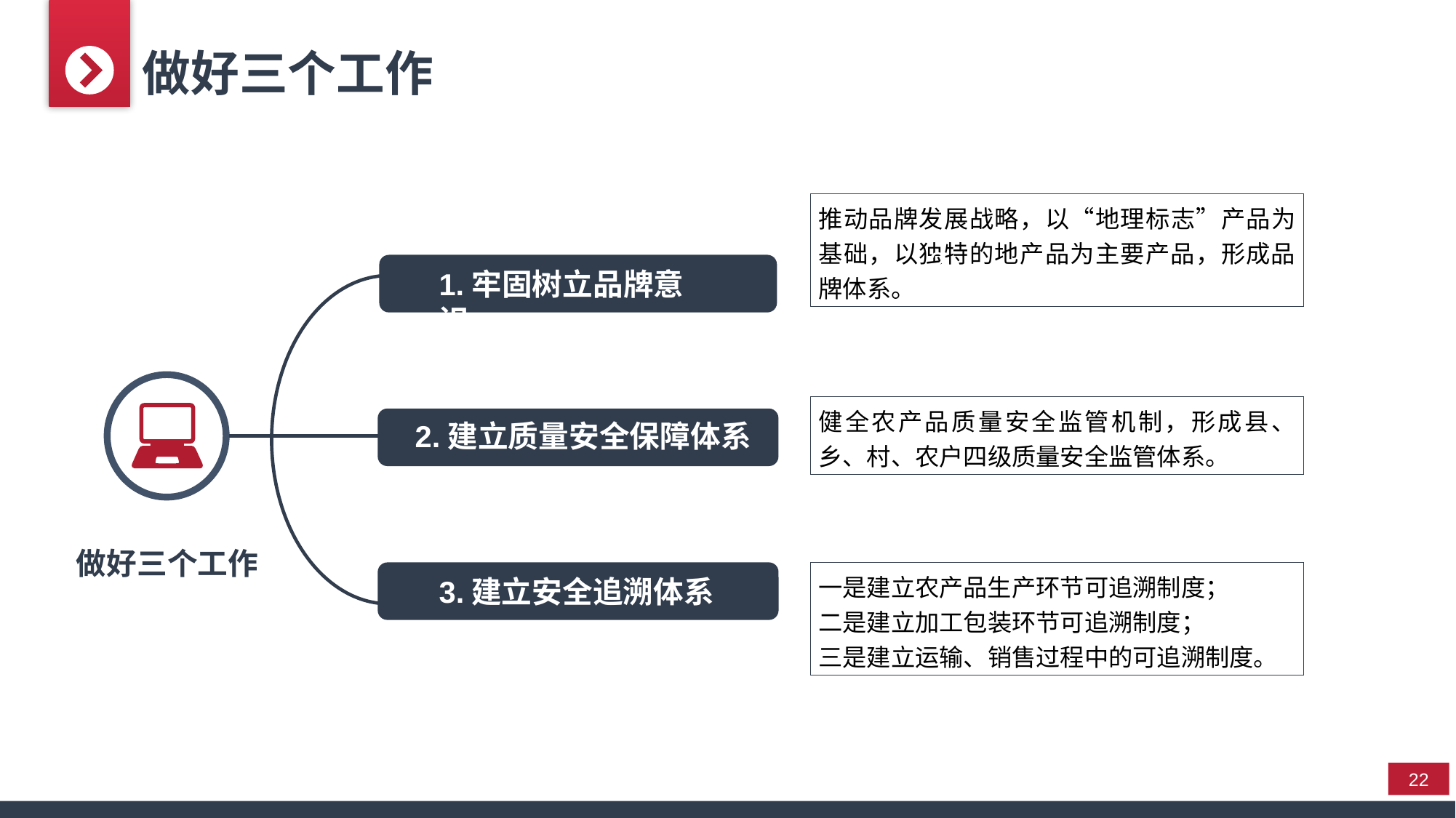

做好三个工作

推动品牌发展战略，以“地理标志”产品为基础，以独特的地产品为主要产品，形成品牌体系。
2

1.牢固树立品牌意识

2.建立质量安全保障体系

3.建立安全追溯体系
健全农产品质量安全监管机制，形成县、乡、村、农户四级质量安全监管体系。
做好三个工作
一是建立农产品生产环节可追溯制度；
二是建立加工包装环节可追溯制度；
三是建立运输、销售过程中的可追溯制度。